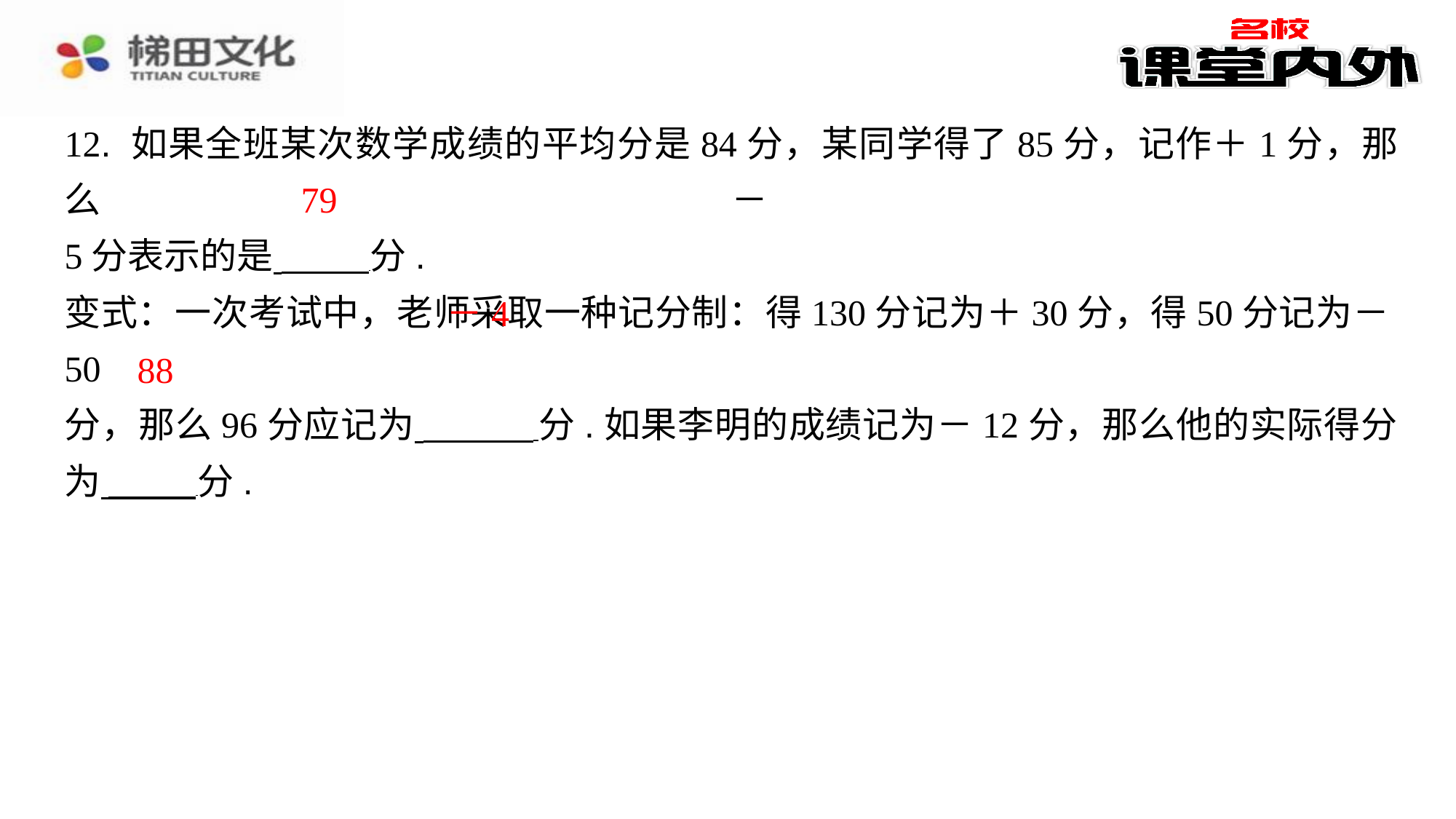

12. 如果全班某次数学成绩的平均分是84分，某同学得了85分，记作＋1分，那么－
5分表示的是               分.
变式：一次考试中，老师采取一种记分制：得130分记为＋30分，得50分记为－50
分，那么96分应记为                 分.如果李明的成绩记为－12分，那么他的实际得分
为               分.
79
－4
88